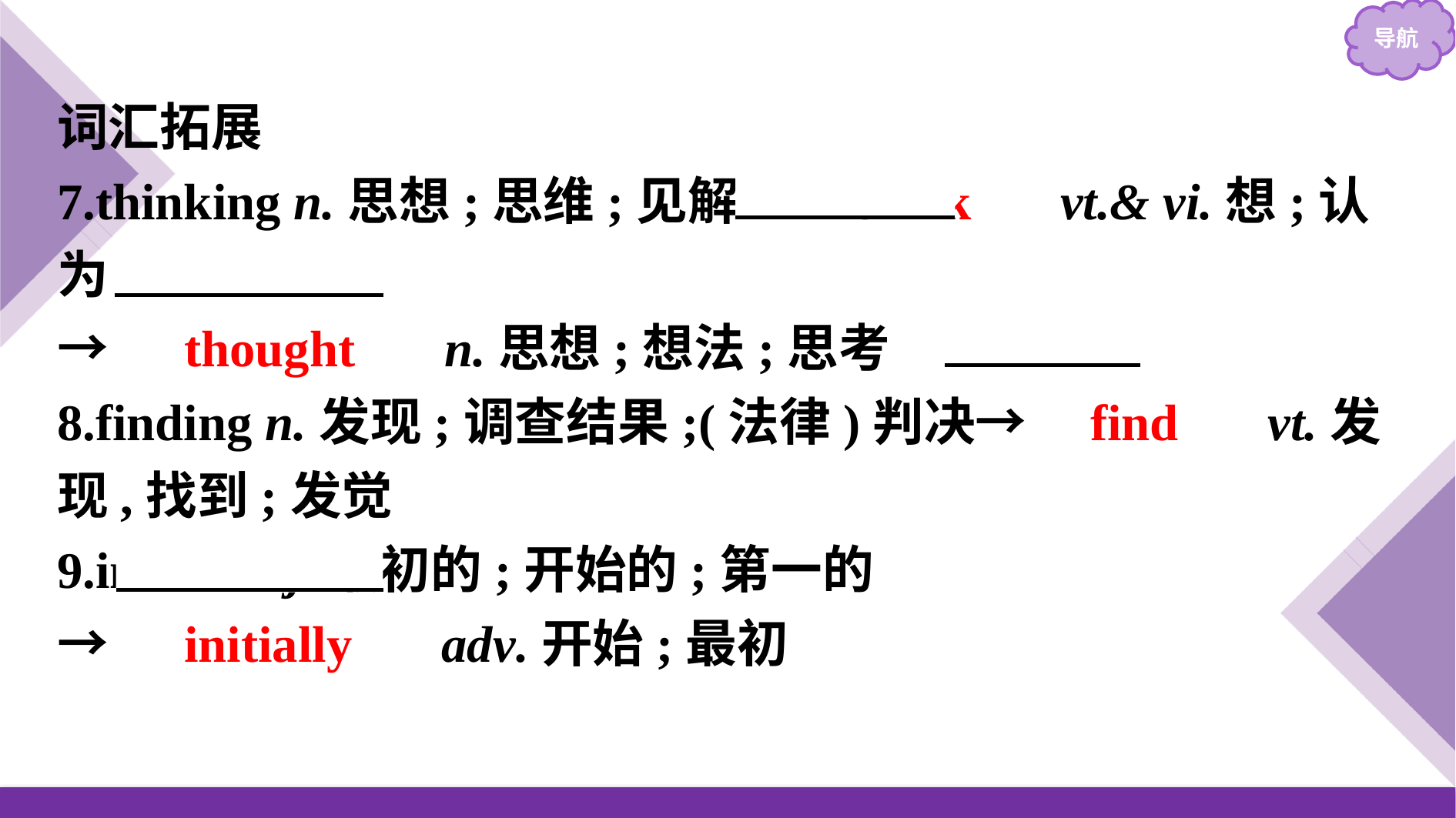

词汇拓展
7.thinking n.思想;思维;见解→　think　 vt.& vi.想;认为
→　thought　 n.思想;想法;思考
8.finding n.发现;调查结果;(法律)判决→　find　 vt.发现,找到;发觉
9.initial adj.最初的;开始的;第一的
→　initially　 adv.开始;最初